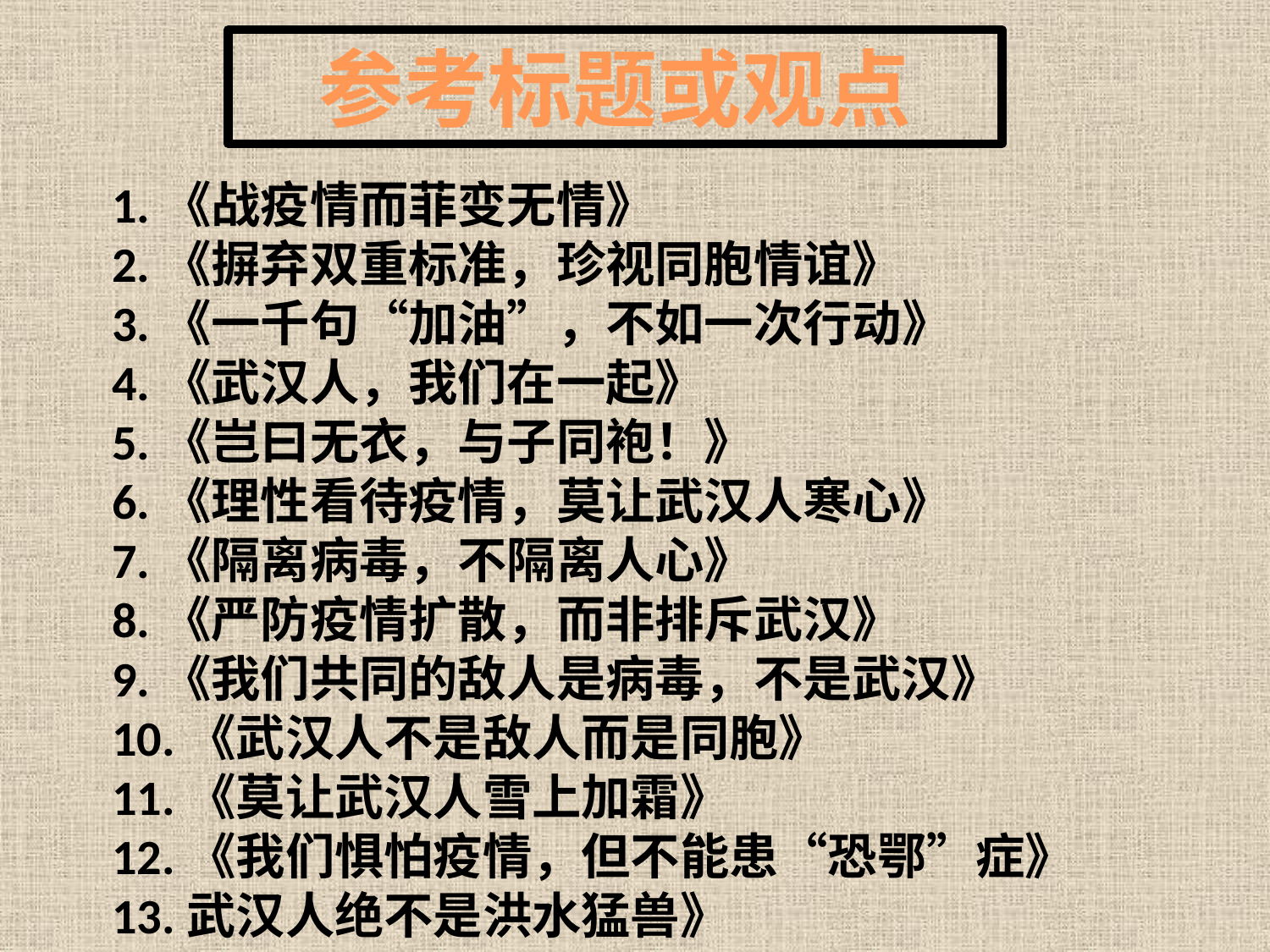

参考标题或观点
1.《战疫情而菲变无情》
2.《摒弃双重标准，珍视同胞情谊》
3.《一千句“加油”，不如一次行动》
4.《武汉人，我们在一起》
5.《岂曰无衣，与子同袍！》
6.《理性看待疫情，莫让武汉人寒心》
7.《隔离病毒，不隔离人心》
8.《严防疫情扩散，而非排斥武汉》
9.《我们共同的敌人是病毒，不是武汉》
10.《武汉人不是敌人而是同胞》
11.《莫让武汉人雪上加霜》
12.《我们惧怕疫情，但不能患“恐鄂”症》
13.武汉人绝不是洪水猛兽》